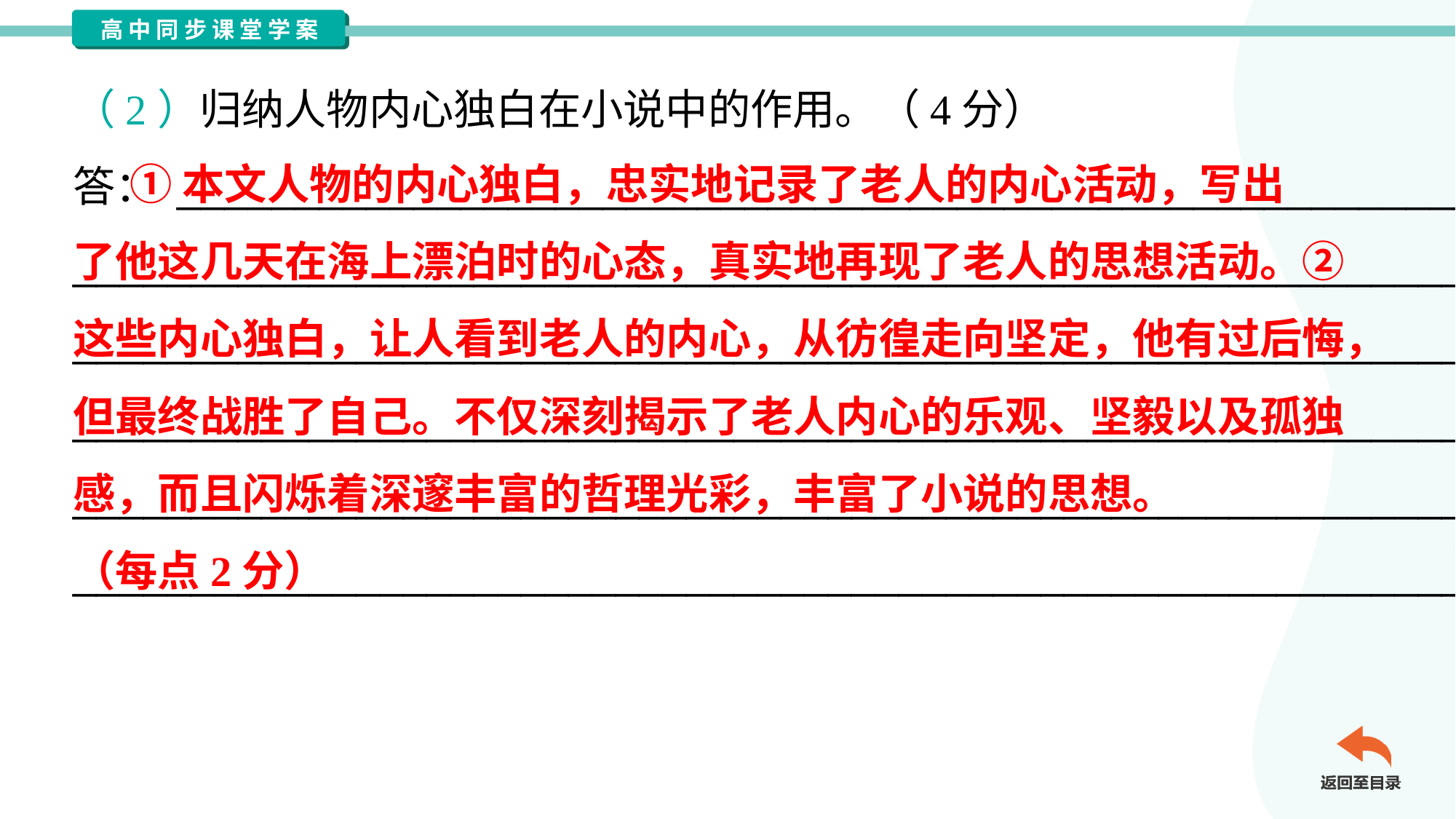

（2）归纳人物内心独白在小说中的作用。（4分）
答： ________________________________________________________
_____________________________________________________________
_____________________________________________________________
_____________________________________________________________
_____________________________________________________________
_____________________________________________________________
      ①本文人物的内心独白，忠实地记录了老人的内心活动，写出
了他这几天在海上漂泊时的心态，真实地再现了老人的思想活动。②
这些内心独白，让人看到老人的内心，从彷徨走向坚定，他有过后悔，
但最终战胜了自己。不仅深刻揭示了老人内心的乐观、坚毅以及孤独
感，而且闪烁着深邃丰富的哲理光彩，丰富了小说的思想。
（每点2分）